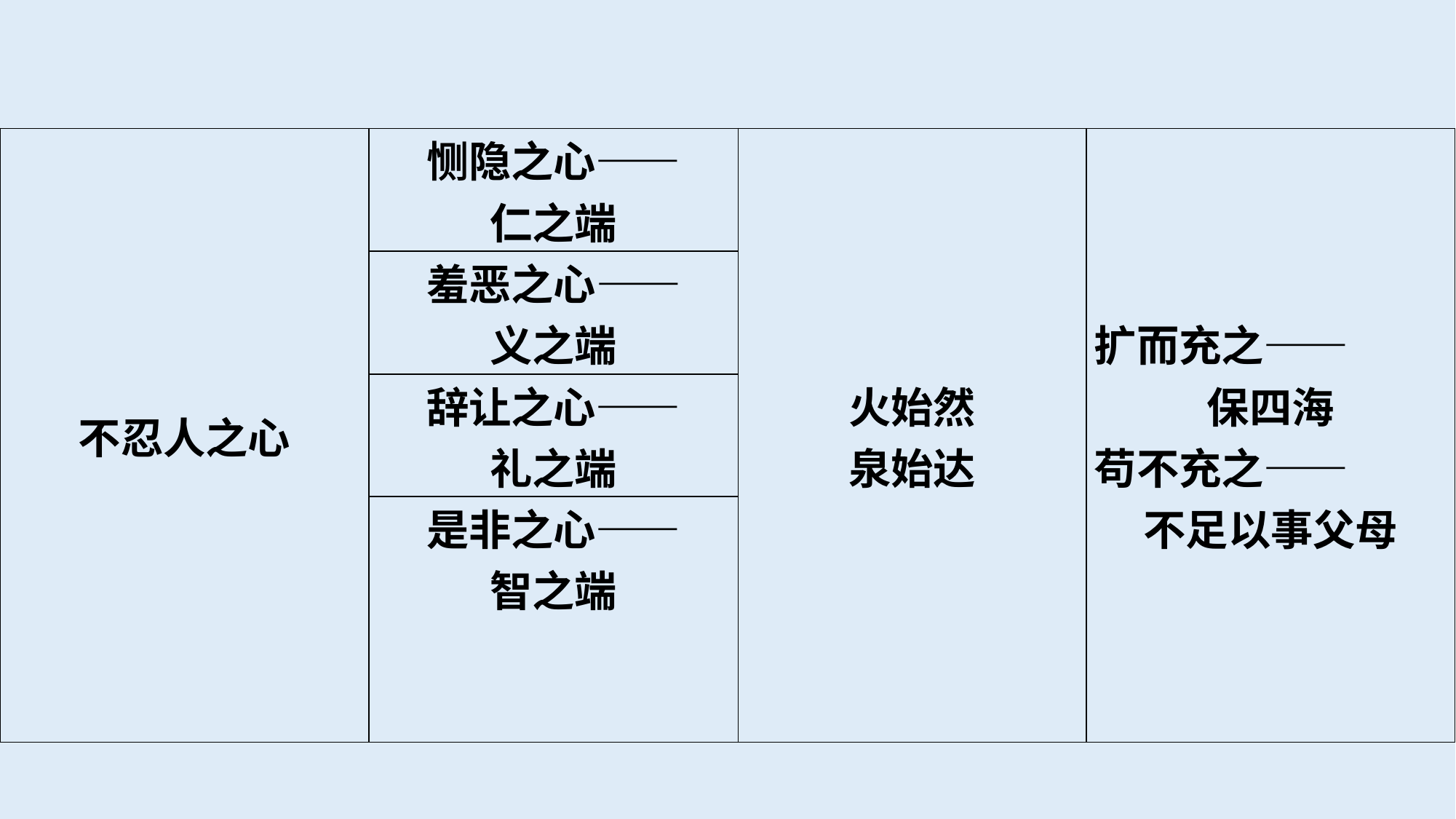

| 不忍人之心 | 恻隐之心—— 仁之端 | 火始然 泉始达 | 扩而充之—— 保四海 苟不充之—— 不足以事父母 |
| --- | --- | --- | --- |
|  | 羞恶之心—— 义之端 |  |  |
|  | 辞让之心—— 礼之端 |  |  |
|  | 是非之心—— 智之端 |  |  |